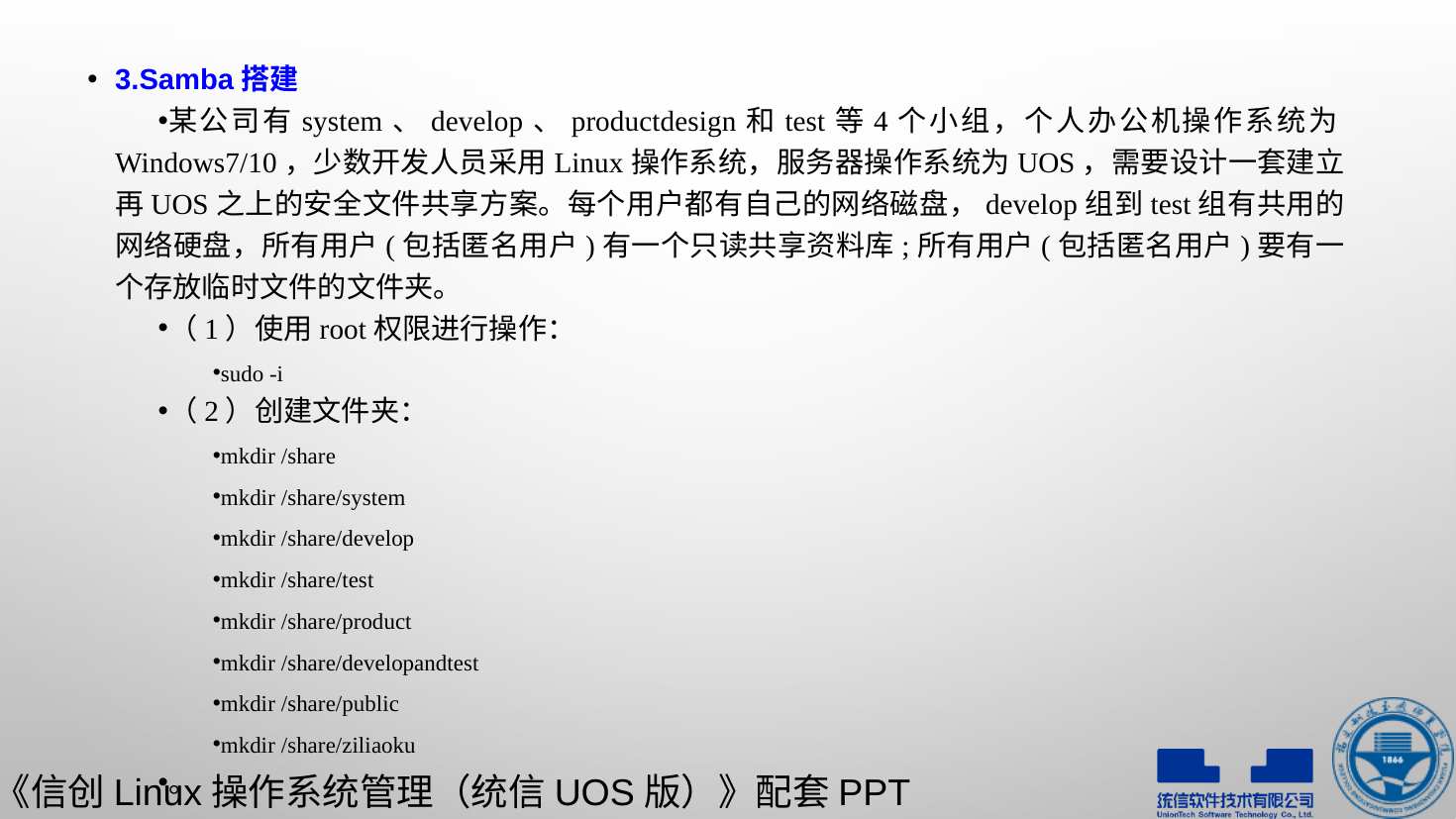

3.Samba搭建
某公司有system、develop、productdesign和test等4个小组，个人办公机操作系统为Windows7/10，少数开发人员采用Linux操作系统，服务器操作系统为UOS，需要设计一套建立再UOS之上的安全文件共享方案。每个用户都有自己的网络磁盘，develop组到test组有共用的网络硬盘，所有用户(包括匿名用户)有一个只读共享资料库;所有用户(包括匿名用户)要有一个存放临时文件的文件夹。
（1）使用root权限进行操作：
sudo -i
（2）创建文件夹：
mkdir /share
mkdir /share/system
mkdir /share/develop
mkdir /share/test
mkdir /share/product
mkdir /share/developandtest
mkdir /share/public
mkdir /share/ziliaoku
。